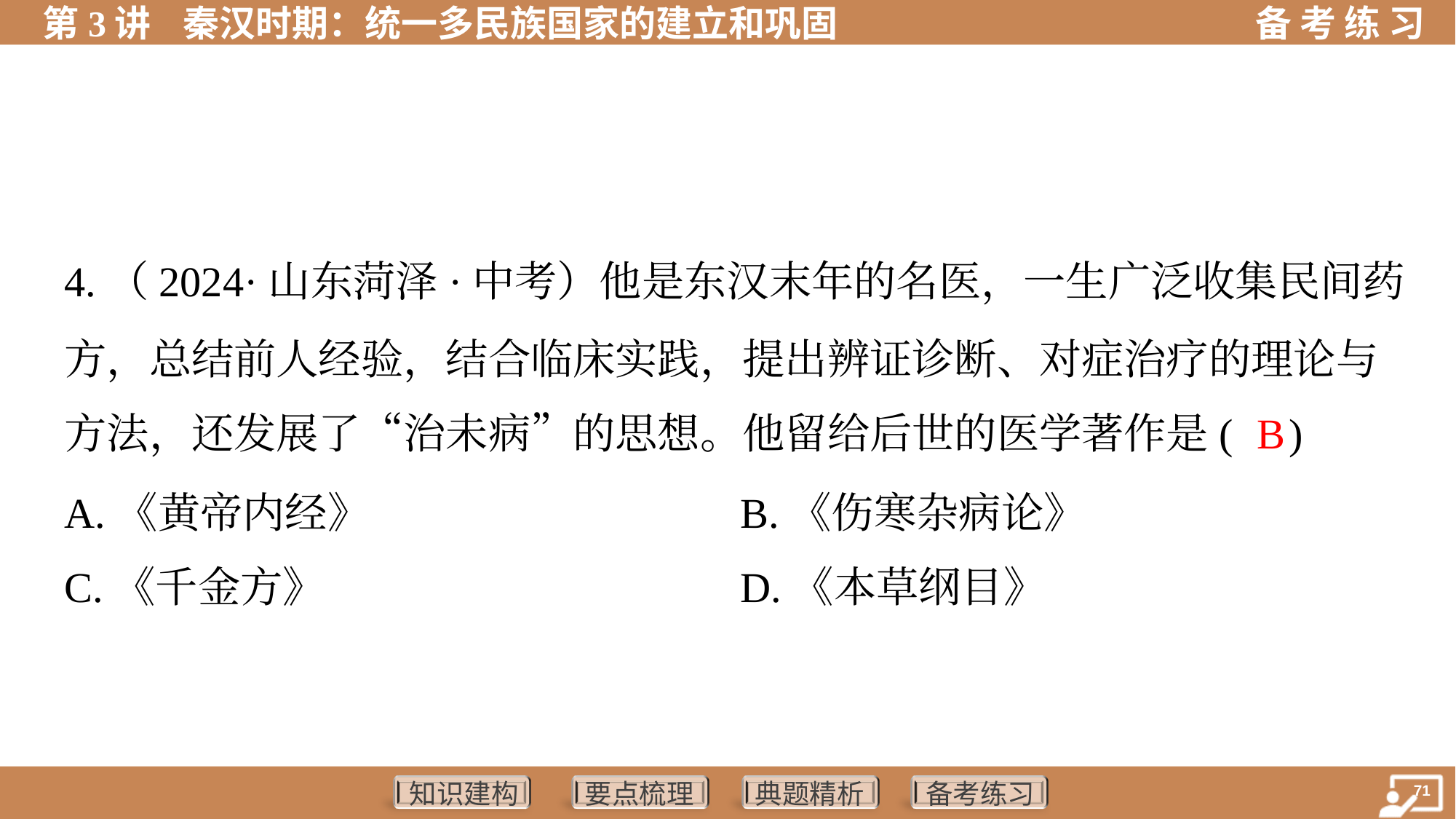

4.（2024·山东菏泽·中考）他是东汉末年的名医，一生广泛收集民间药
方，总结前人经验，结合临床实践，提出辨证诊断、对症治疗的理论与
方法，还发展了“治未病”的思想。他留给后世的医学著作是(     )
   B
A.《黄帝内经》	B.《伤寒杂病论》
C.《千金方》	D.《本草纲目》